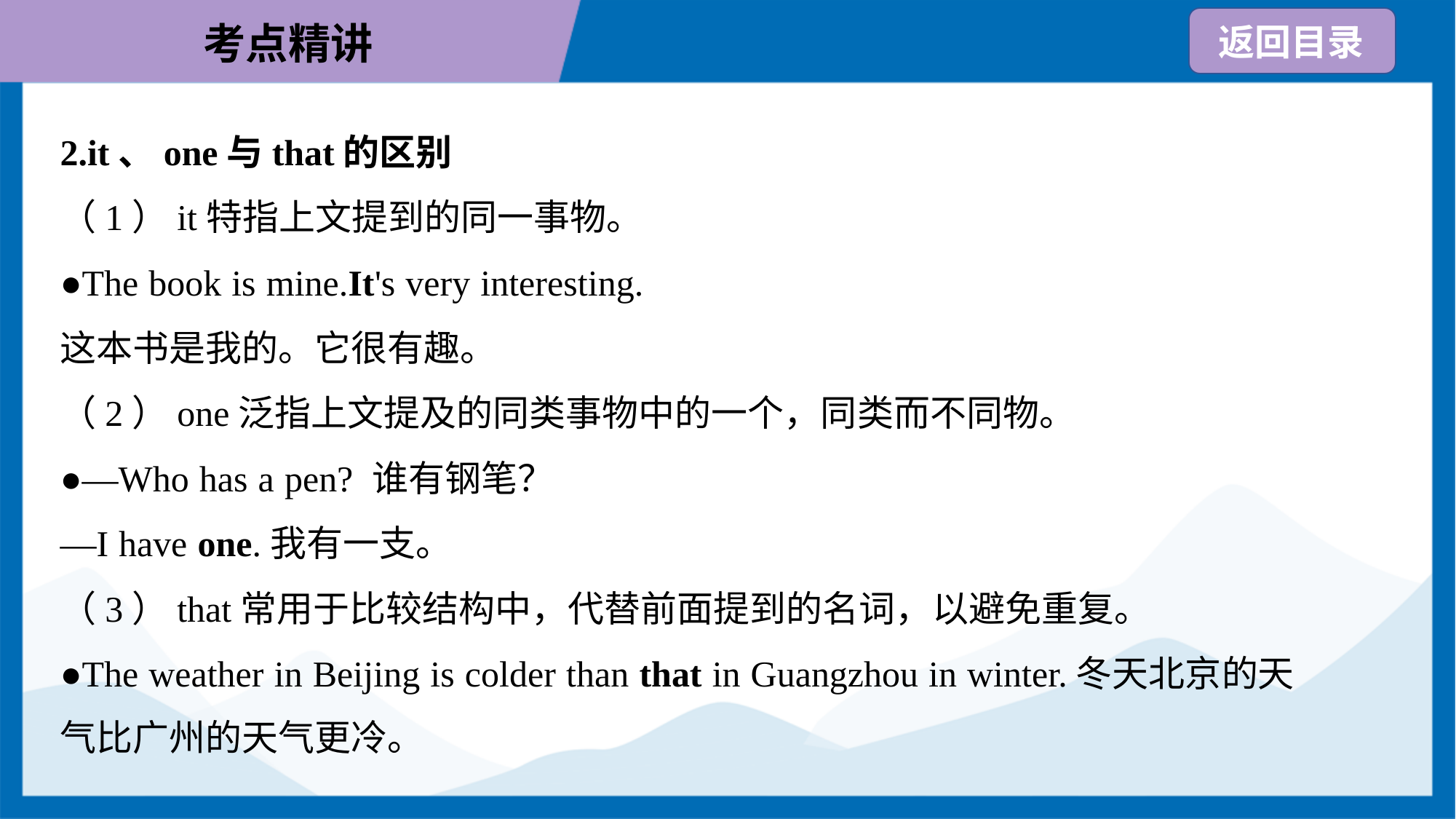

2.it、one与that的区别
（1）it特指上文提到的同一事物。
●The book is mine.It's very interesting.
这本书是我的。它很有趣。
（2）one泛指上文提及的同类事物中的一个，同类而不同物。
●—Who has a pen? 谁有钢笔？
—I have one.我有一支。
（3）that常用于比较结构中，代替前面提到的名词，以避免重复。
●The weather in Beijing is colder than that in Guangzhou in winter.冬天北京的天
气比广州的天气更冷。